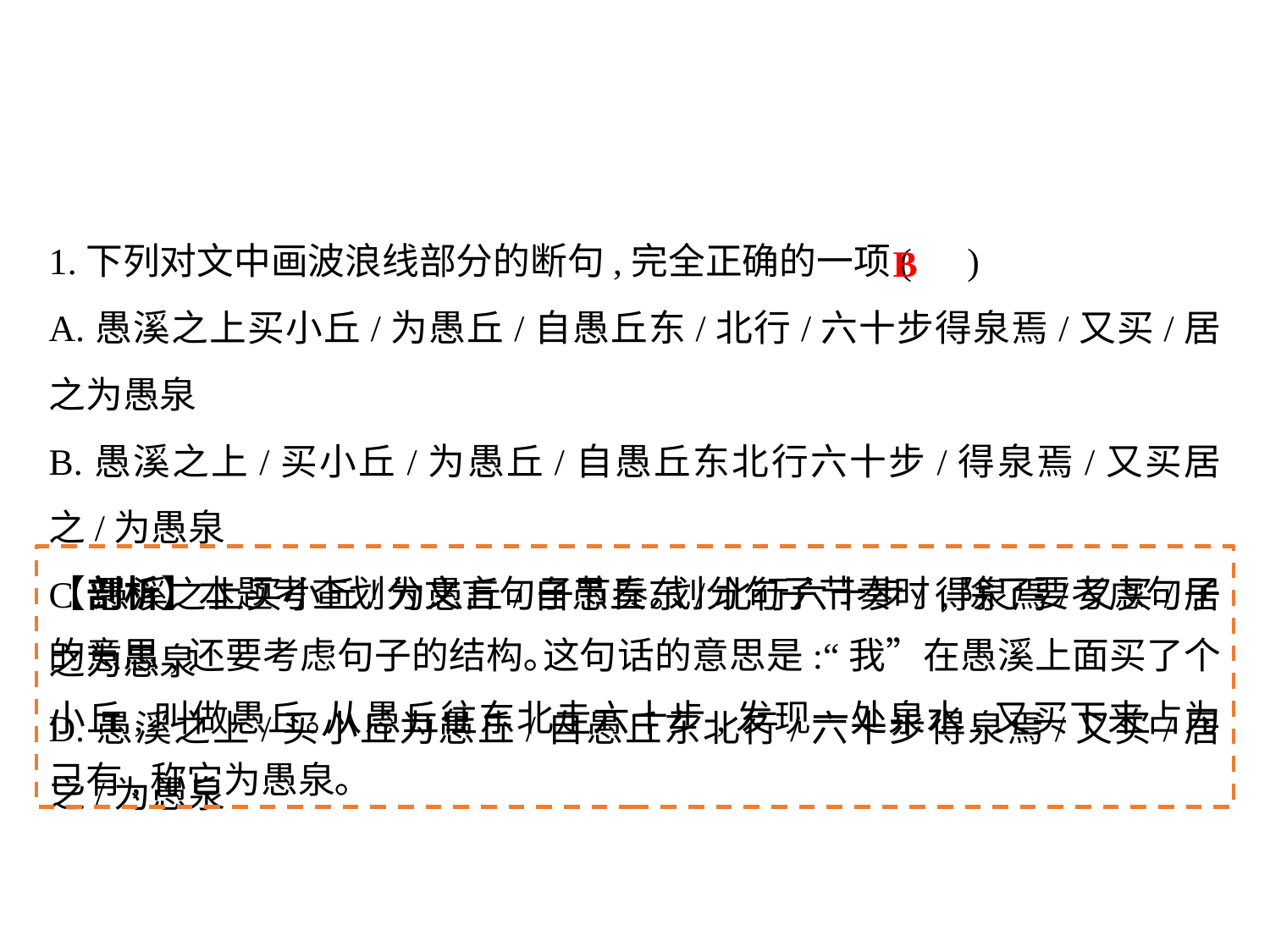

1.下列对文中画波浪线部分的断句,完全正确的一项(      )
A.愚溪之上买小丘/为愚丘/自愚丘东/北行/六十步得泉焉/又买/居之为愚泉
B.愚溪之上/买小丘/为愚丘/自愚丘东北行六十步/得泉焉/又买居之/为愚泉
C.愚溪之上买小丘/为愚丘/自愚丘东/北行六十步/得泉焉/又买/居之为愚泉
D.愚溪之上/买小丘为愚丘/自愚丘东北行/六十步得泉焉/又买/居之/为愚泉
B
【剖析】本题考查划分文言句子节奏｡划分句子节奏时,除了要考虑句子的意思,还要考虑句子的结构｡这句话的意思是:“我”在愚溪上面买了个小丘,叫做愚丘｡从愚丘往东北走六十步,发现一处泉水,又买下来占为己有,称它为愚泉｡